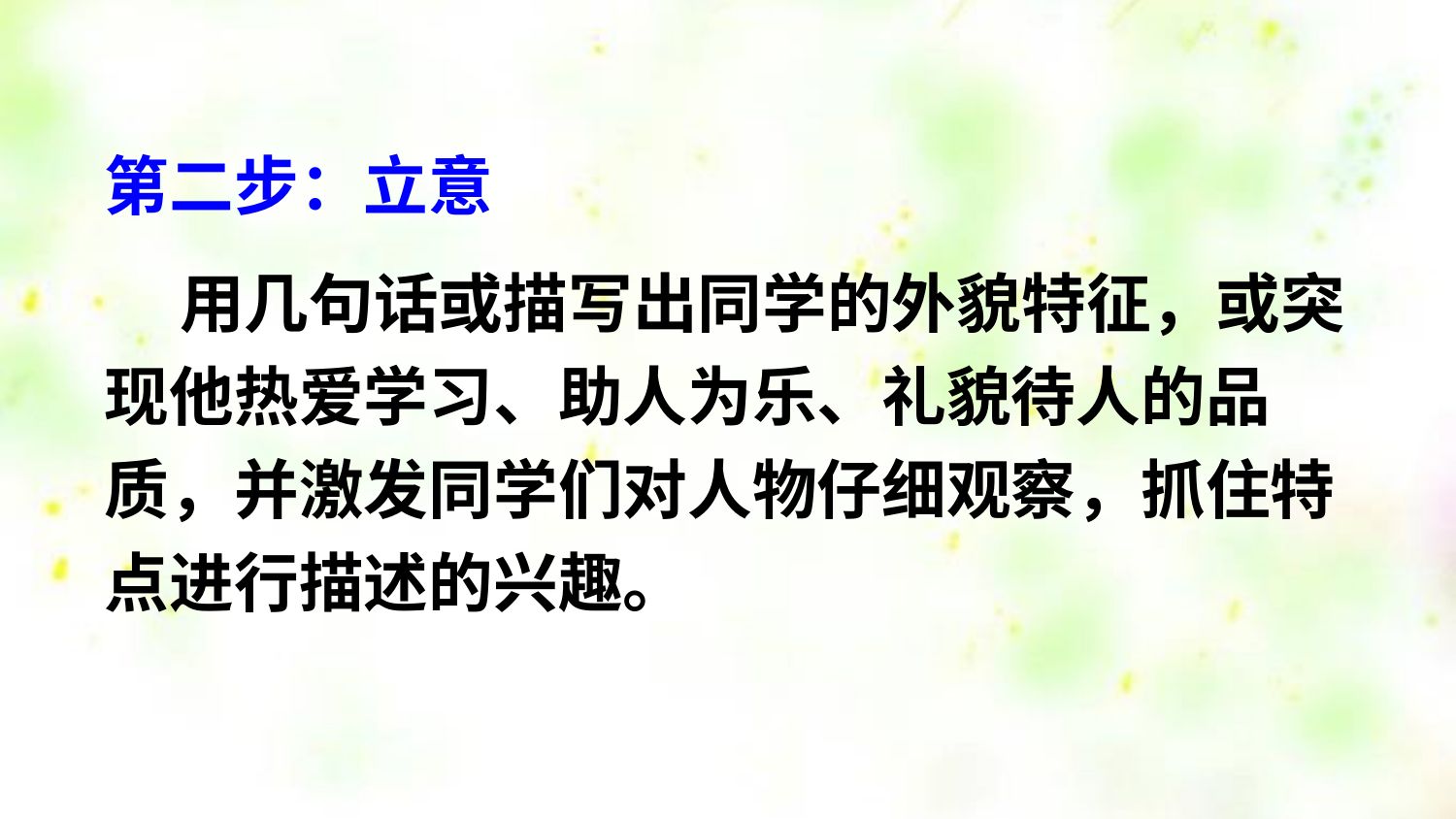

第二步：立意
    用几句话或描写出同学的外貌特征，或突现他热爱学习、助人为乐、礼貌待人的品质，并激发同学们对人物仔细观察，抓住特点进行描述的兴趣。